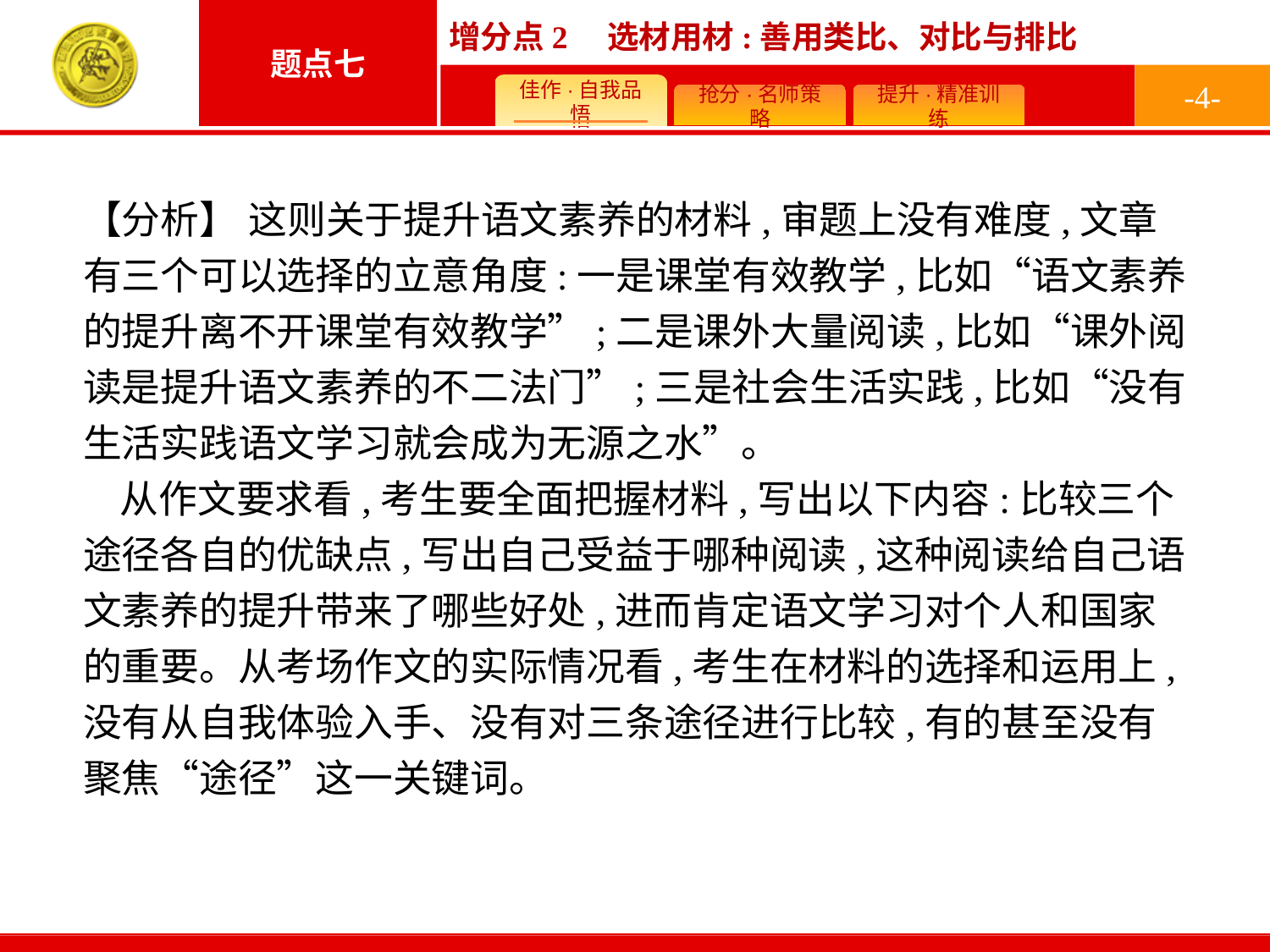

-4-
【分析】 这则关于提升语文素养的材料,审题上没有难度,文章有三个可以选择的立意角度:一是课堂有效教学,比如“语文素养的提升离不开课堂有效教学”;二是课外大量阅读,比如“课外阅读是提升语文素养的不二法门”;三是社会生活实践,比如“没有生活实践语文学习就会成为无源之水”。
从作文要求看,考生要全面把握材料,写出以下内容:比较三个途径各自的优缺点,写出自己受益于哪种阅读,这种阅读给自己语文素养的提升带来了哪些好处,进而肯定语文学习对个人和国家的重要。从考场作文的实际情况看,考生在材料的选择和运用上,没有从自我体验入手、没有对三条途径进行比较,有的甚至没有聚焦“途径”这一关键词。